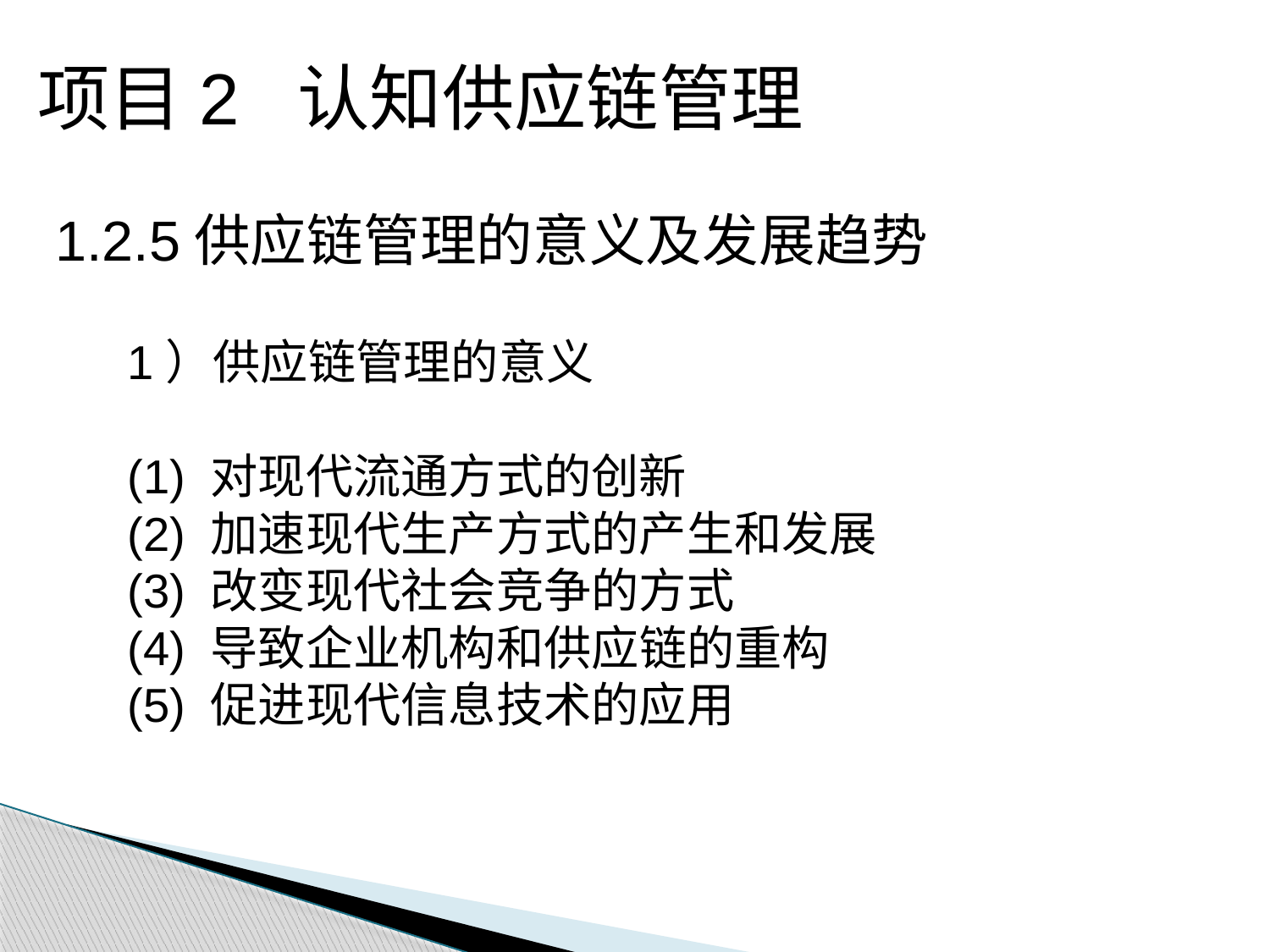

项目2  认知供应链管理

1.2.5供应链管理的意义及发展趋势
1）供应链管理的意义

(1) 对现代流通方式的创新
(2) 加速现代生产方式的产生和发展
(3) 改变现代社会竞争的方式
(4) 导致企业机构和供应链的重构
(5) 促进现代信息技术的应用